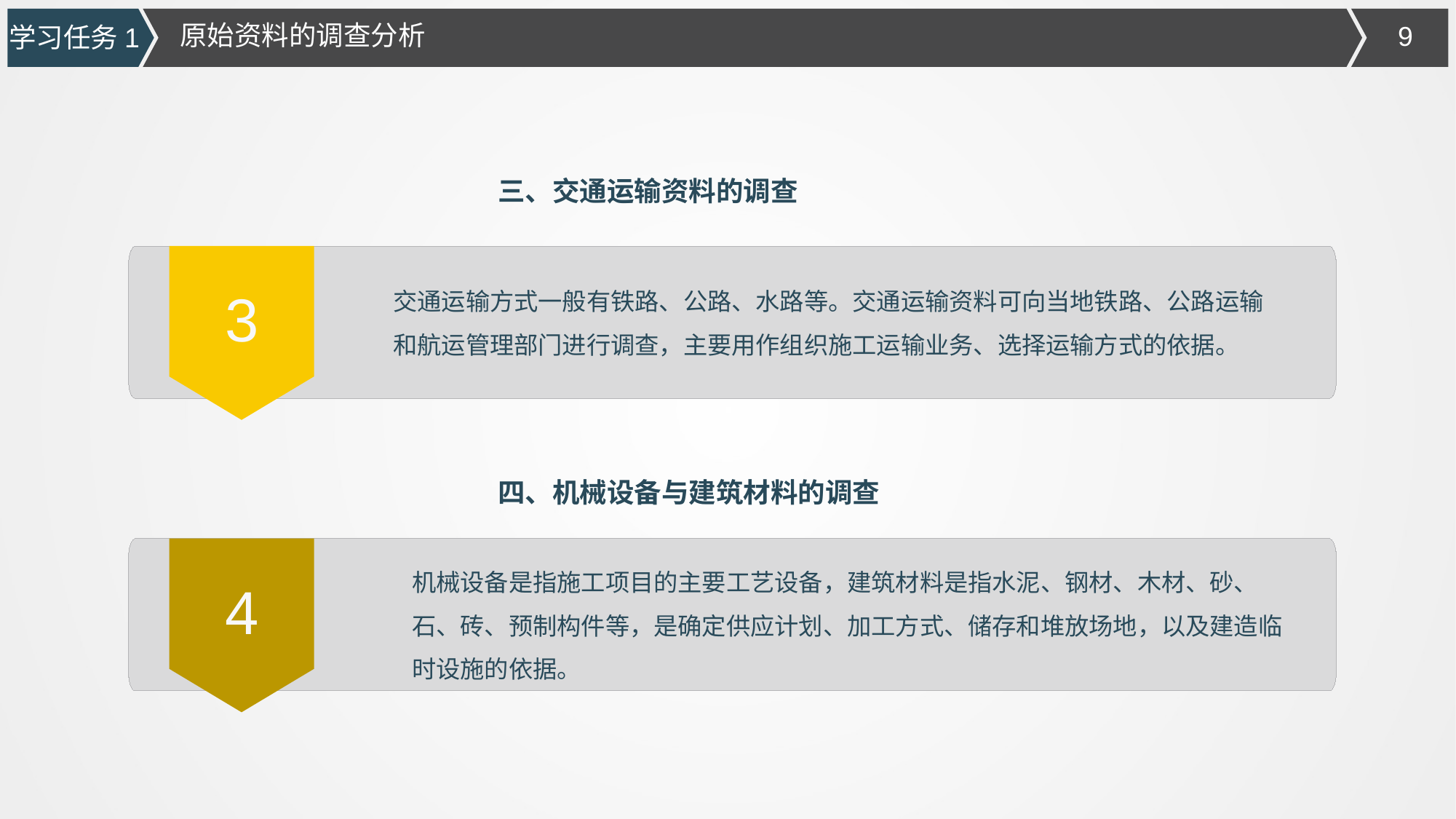

原始资料的调查分析
学习任务1
三、交通运输资料的调查

交通运输方式一般有铁路、公路、水路等。交通运输资料可向当地铁路、公路运输和航运管理部门进行调查，主要用作组织施工运输业务、选择运输方式的依据。
3
四、机械设备与建筑材料的调查

机械设备是指施工项目的主要工艺设备，建筑材料是指水泥、钢材、木材、砂、石、砖、预制构件等，是确定供应计划、加工方式、储存和堆放场地，以及建造临时设施的依据。
4